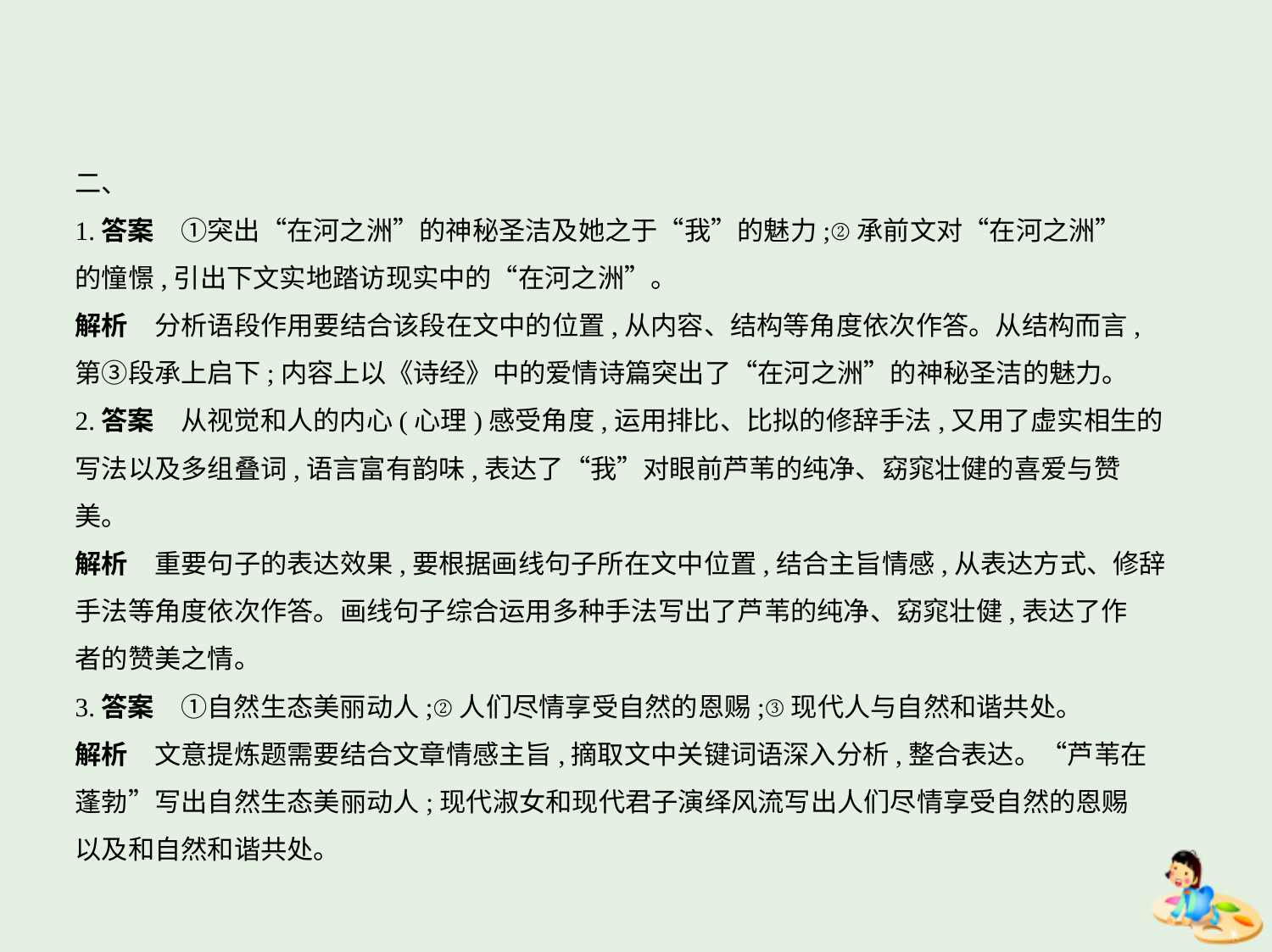

二、
1.答案　①突出“在河之洲”的神秘圣洁及她之于“我”的魅力;②承前文对“在河之洲”
的憧憬,引出下文实地踏访现实中的“在河之洲”。
解析　分析语段作用要结合该段在文中的位置,从内容、结构等角度依次作答。从结构而言,
第③段承上启下;内容上以《诗经》中的爱情诗篇突出了“在河之洲”的神秘圣洁的魅力。
2.答案　从视觉和人的内心(心理)感受角度,运用排比、比拟的修辞手法,又用了虚实相生的
写法以及多组叠词,语言富有韵味,表达了“我”对眼前芦苇的纯净、窈窕壮健的喜爱与赞
美。
解析　重要句子的表达效果,要根据画线句子所在文中位置,结合主旨情感,从表达方式、修辞
手法等角度依次作答。画线句子综合运用多种手法写出了芦苇的纯净、窈窕壮健,表达了作
者的赞美之情。
3.答案　①自然生态美丽动人;②人们尽情享受自然的恩赐;③现代人与自然和谐共处。
解析　文意提炼题需要结合文章情感主旨,摘取文中关键词语深入分析,整合表达。“芦苇在
蓬勃”写出自然生态美丽动人;现代淑女和现代君子演绎风流写出人们尽情享受自然的恩赐
以及和自然和谐共处。